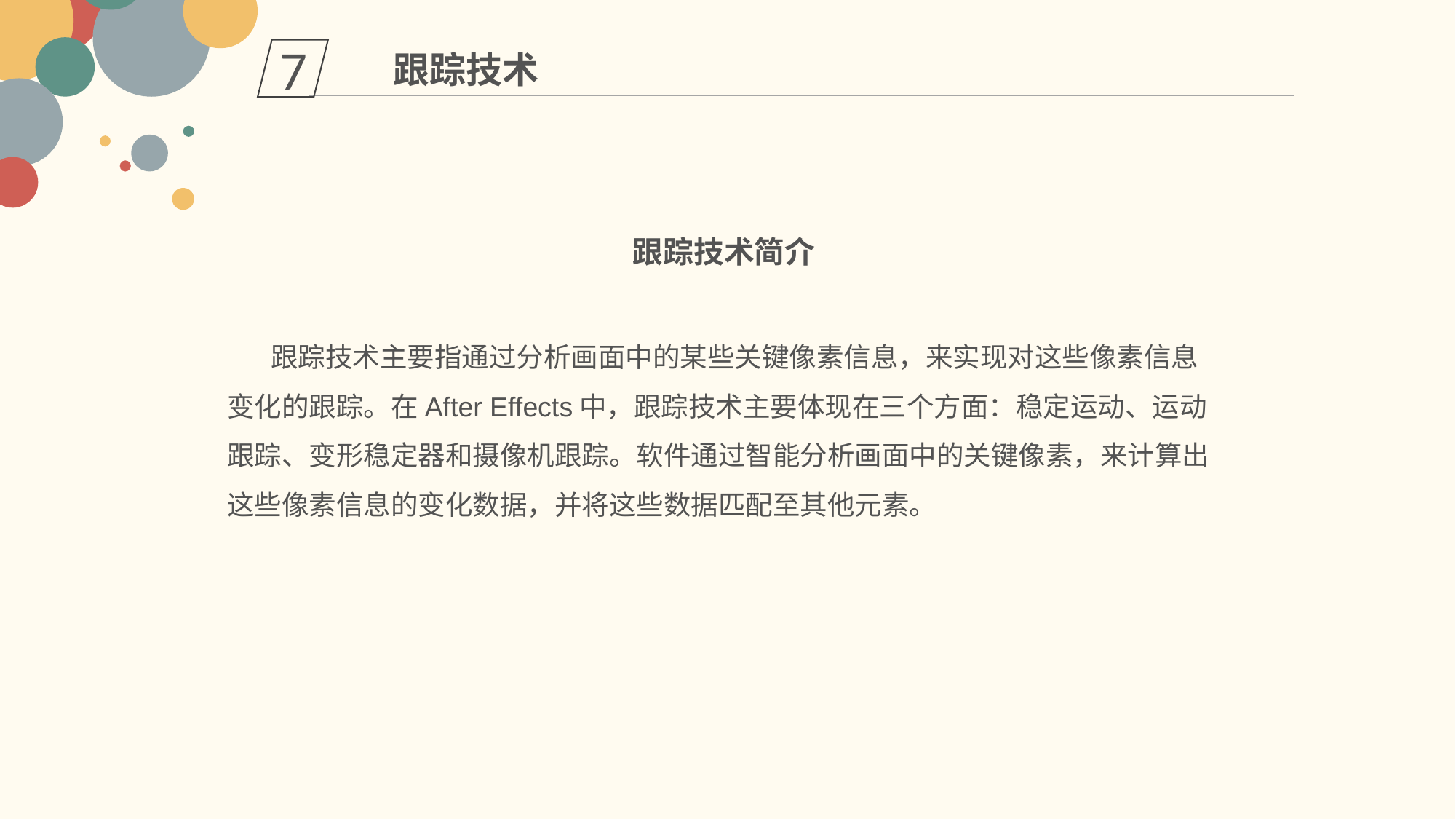

7
跟踪技术
跟踪技术简介

      跟踪技术主要指通过分析画面中的某些关键像素信息，来实现对这些像素信息变化的跟踪。在After Effects中，跟踪技术主要体现在三个方面：稳定运动、运动跟踪、变形稳定器和摄像机跟踪。软件通过智能分析画面中的关键像素，来计算出这些像素信息的变化数据，并将这些数据匹配至其他元素。